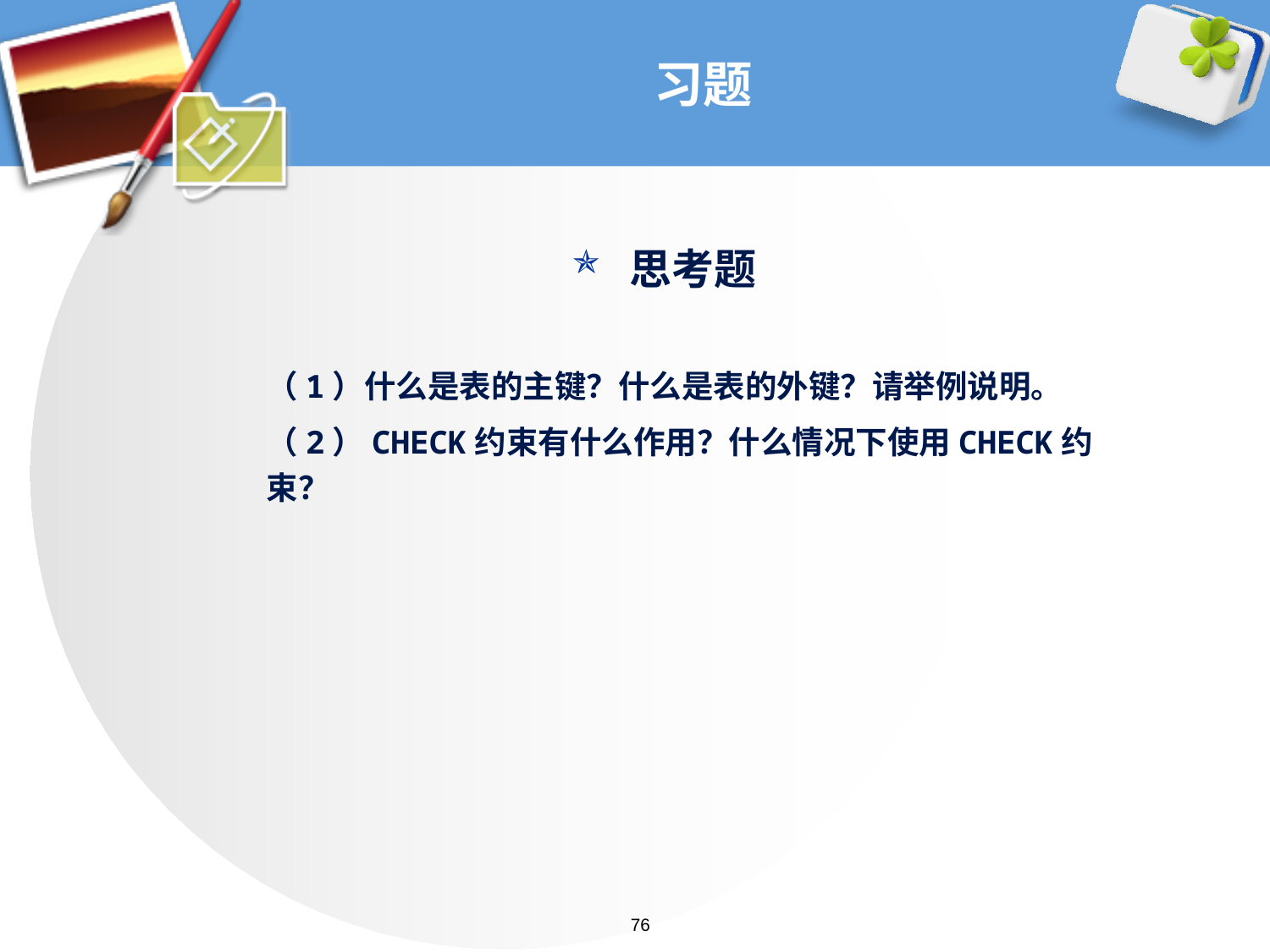

# 习题
思考题

	（1）什么是表的主键？什么是表的外键？请举例说明。
	（2）CHECK约束有什么作用？什么情况下使用CHECK约束？
76